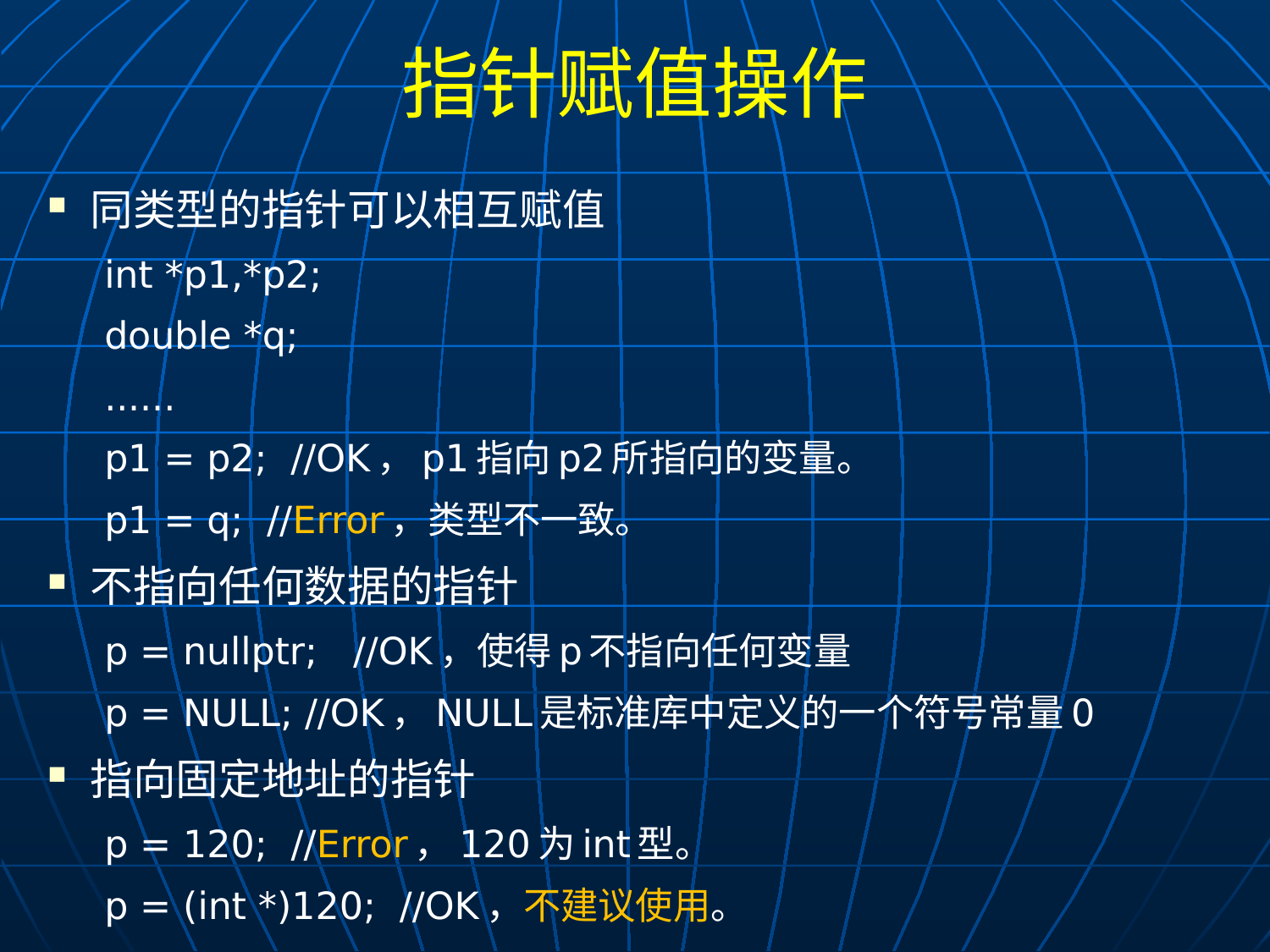

# 指针赋值操作
同类型的指针可以相互赋值
int *p1,*p2;
double *q;
......
p1 = p2;  //OK，p1指向p2所指向的变量。
p1 = q;  //Error，类型不一致。
不指向任何数据的指针
p = nullptr;   //OK，使得p不指向任何变量
p = NULL; //OK，NULL是标准库中定义的一个符号常量0
指向固定地址的指针
p = 120;  //Error，120为int型。
p = (int *)120;  //OK，不建议使用。